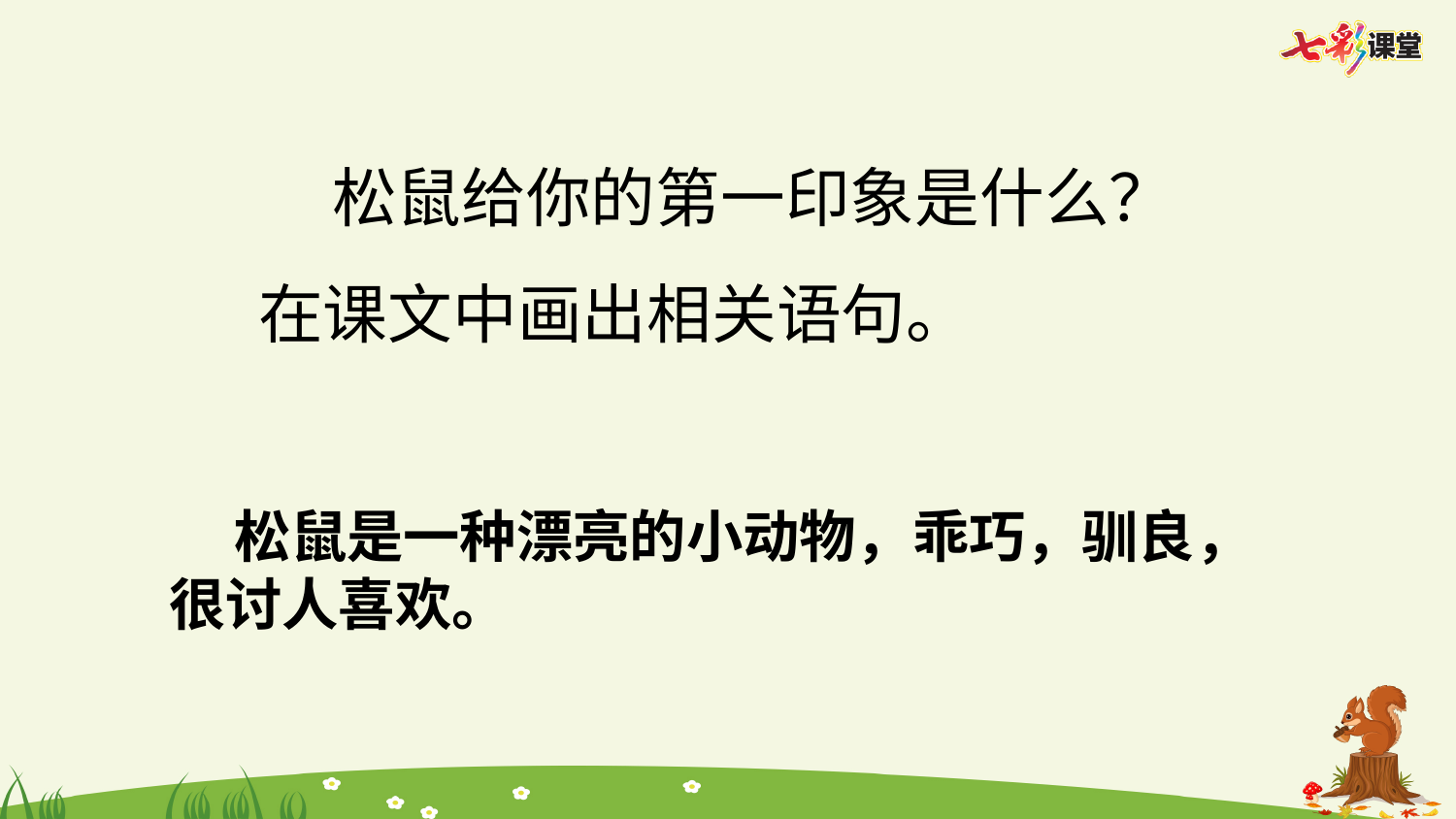

松鼠给你的第一印象是什么？在课文中画出相关语句。
    松鼠是一种漂亮的小动物，乖巧，驯良，很讨人喜欢。